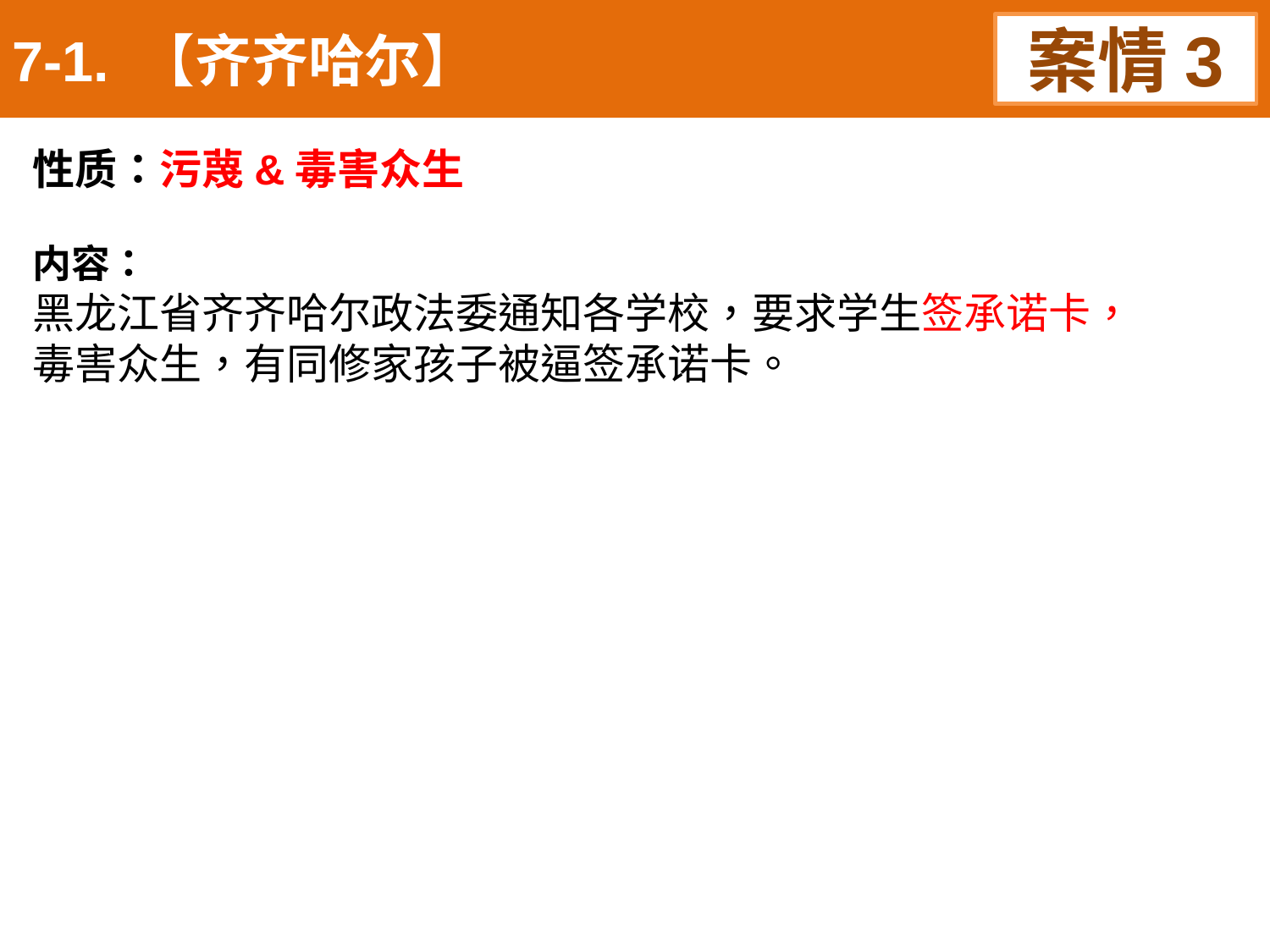

7-1. 【齐齐哈尔】
案情3
性质：污蔑&毒害众生

内容：
黑龙江省齐齐哈尔政法委通知各学校，要求学生签承诺卡，
毒害众生，有同修家孩子被逼签承诺卡。